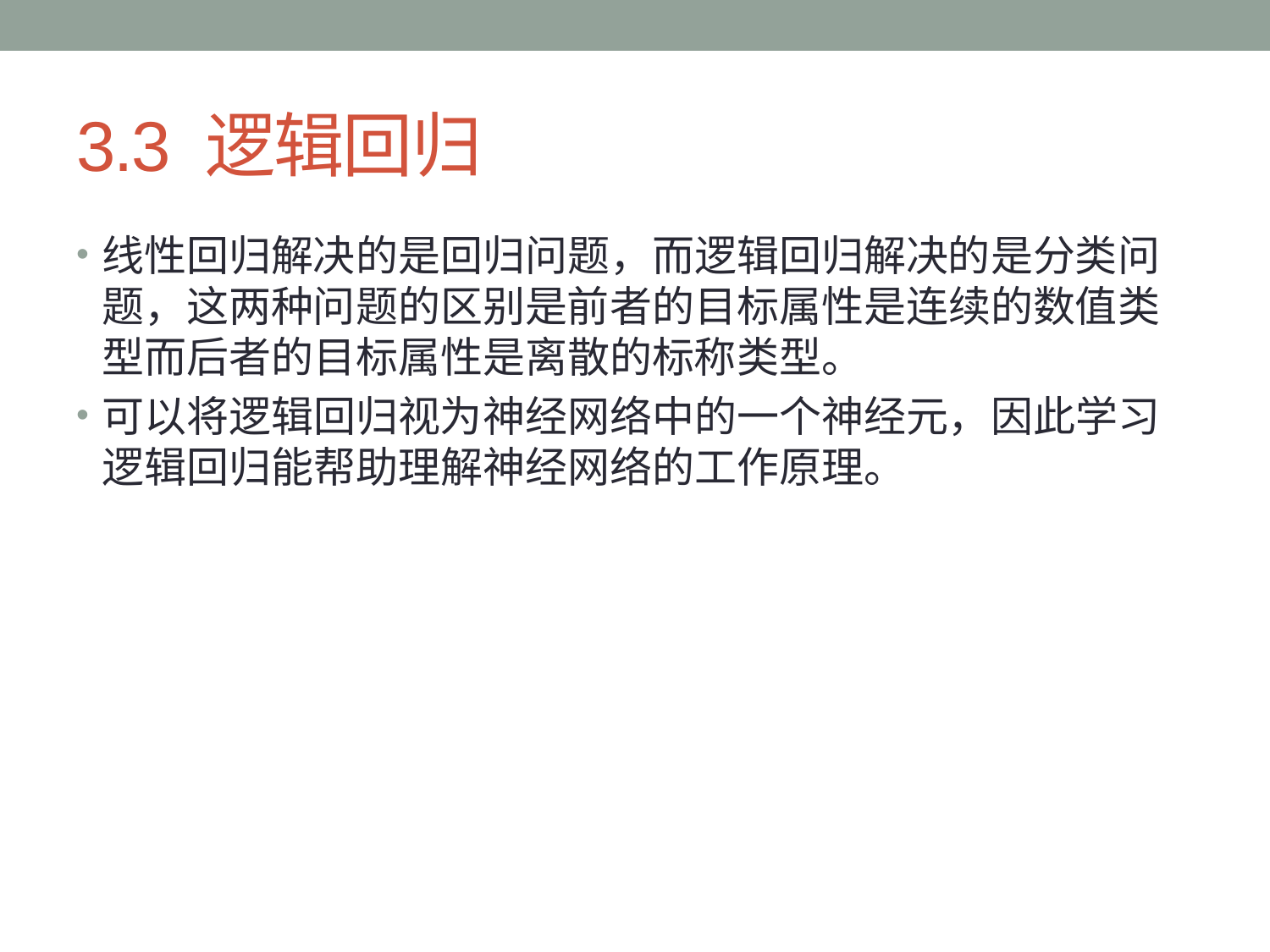

# 3.3 逻辑回归
线性回归解决的是回归问题，而逻辑回归解决的是分类问题，这两种问题的区别是前者的目标属性是连续的数值类型而后者的目标属性是离散的标称类型。
可以将逻辑回归视为神经网络中的一个神经元，因此学习逻辑回归能帮助理解神经网络的工作原理。